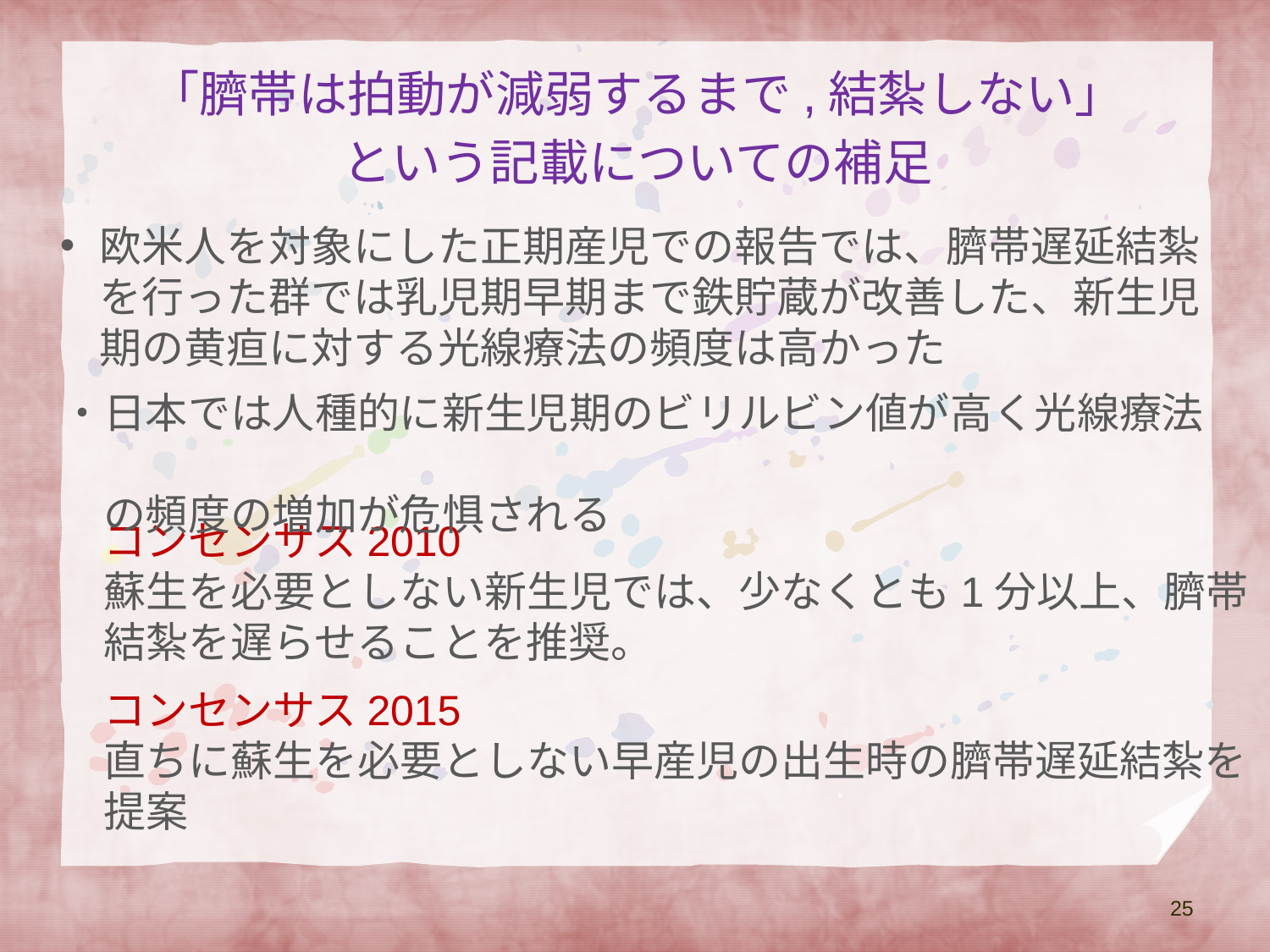

「臍帯は拍動が減弱するまで,結紮しない」
という記載についての補足
欧米人を対象にした正期産児での報告では、臍帯遅延結紮を行った群では乳児期早期まで鉄貯蔵が改善した、新生児期の黄疸に対する光線療法の頻度は高かった
・日本では人種的に新生児期のビリルビン値が高く光線療法
　の頻度の増加が危惧される
コンセンサス2010
蘇生を必要としない新生児では、少なくとも1分以上、臍帯結紮を遅らせることを推奨。

コンセンサス2015
直ちに蘇生を必要としない早産児の出生時の臍帯遅延結紮を提案
25